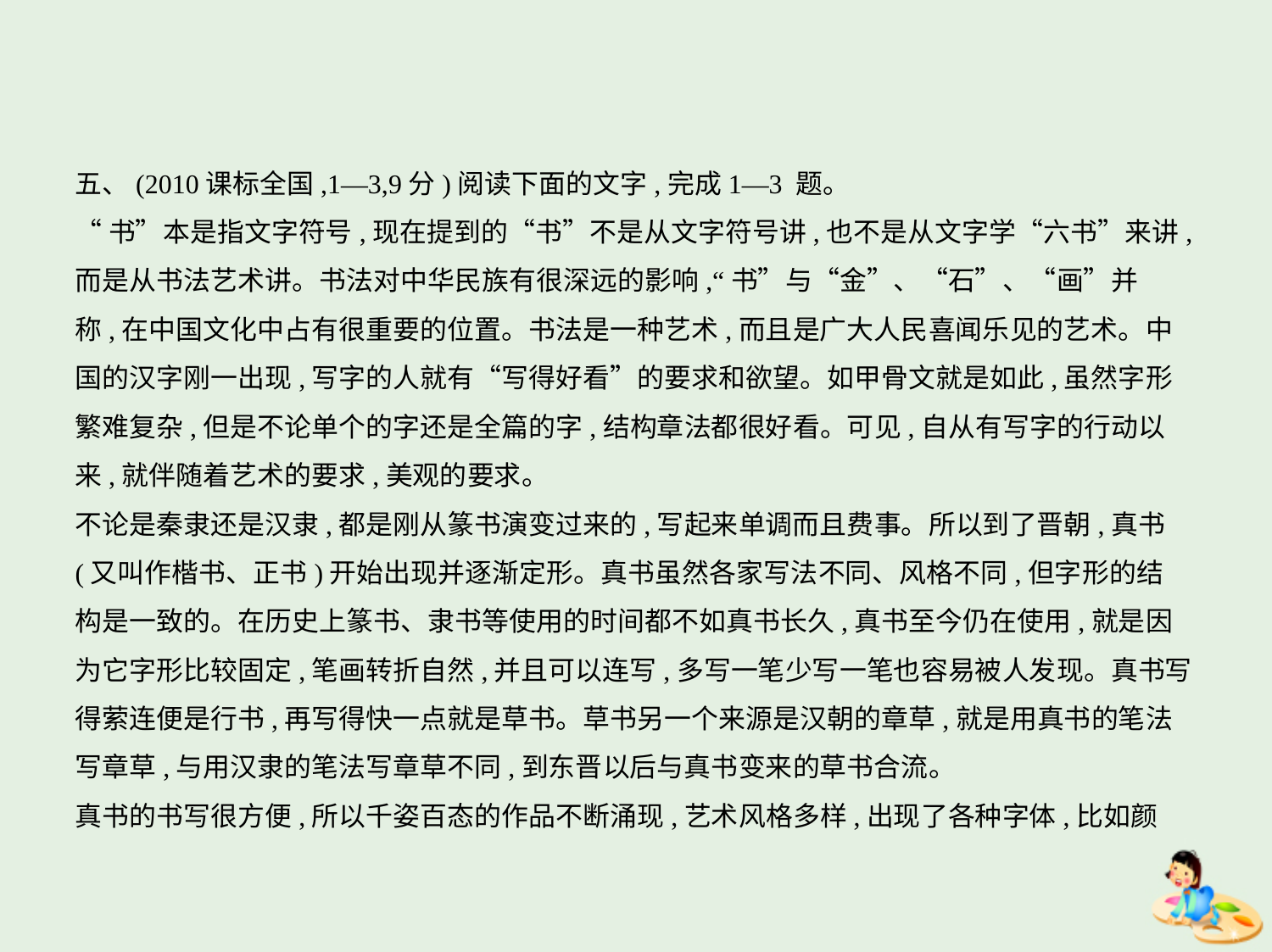

五、(2010课标全国,1—3,9分)阅读下面的文字,完成1—3 题。
“书”本是指文字符号,现在提到的“书”不是从文字符号讲,也不是从文字学“六书”来讲,
而是从书法艺术讲。书法对中华民族有很深远的影响,“书”与“金”、“石”、“画”并
称,在中国文化中占有很重要的位置。书法是一种艺术,而且是广大人民喜闻乐见的艺术。中
国的汉字刚一出现,写字的人就有“写得好看”的要求和欲望。如甲骨文就是如此,虽然字形
繁难复杂,但是不论单个的字还是全篇的字,结构章法都很好看。可见,自从有写字的行动以
来,就伴随着艺术的要求,美观的要求。
不论是秦隶还是汉隶,都是刚从篆书演变过来的,写起来单调而且费事。所以到了晋朝,真书
(又叫作楷书、正书)开始出现并逐渐定形。真书虽然各家写法不同、风格不同,但字形的结
构是一致的。在历史上篆书、隶书等使用的时间都不如真书长久,真书至今仍在使用,就是因
为它字形比较固定,笔画转折自然,并且可以连写,多写一笔少写一笔也容易被人发现。真书写
得萦连便是行书,再写得快一点就是草书。草书另一个来源是汉朝的章草,就是用真书的笔法
写章草,与用汉隶的笔法写章草不同,到东晋以后与真书变来的草书合流。
真书的书写很方便,所以千姿百态的作品不断涌现,艺术风格多样,出现了各种字体,比如颜